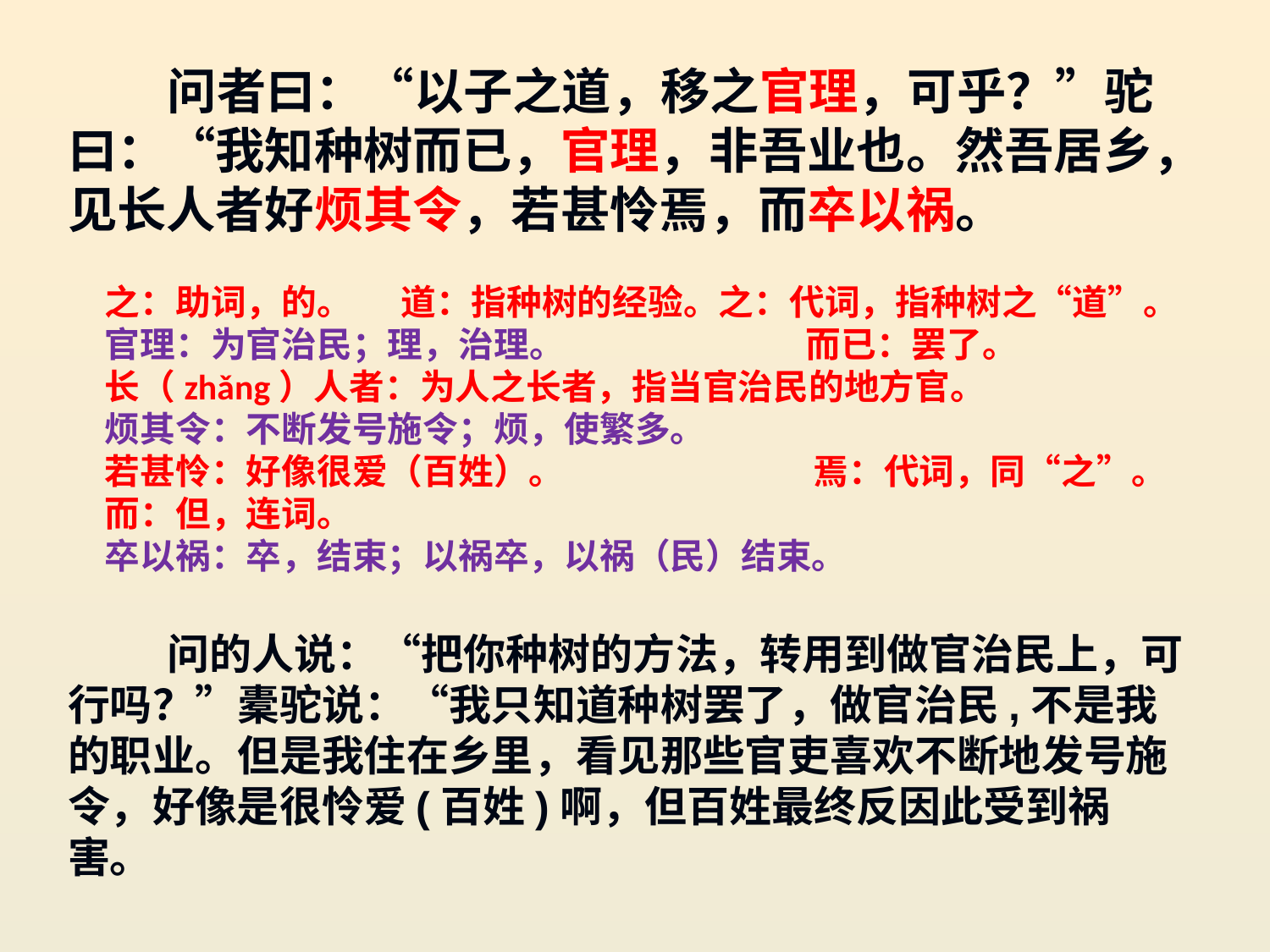

问者曰：“以子之道，移之官理，可乎？”驼曰：“我知种树而已，官理，非吾业也。然吾居乡，见长人者好烦其令，若甚怜焉，而卒以祸。

之：助词，的。      道：指种树的经验。之：代词，指种树之“道”。
官理：为官治民；理，治理。                              而已：罢了。
长（zhǎng）人者：为人之长者，指当官治民的地方官。
烦其令：不断发号施令；烦，使繁多。
若甚怜：好像很爱（百姓）。                               焉：代词，同“之”。
而：但，连词。
卒以祸：卒，结束；以祸卒，以祸（民）结束。

问的人说：“把你种树的方法，转用到做官治民上，可行吗？”橐驼说：“我只知道种树罢了，做官治民,不是我的职业。但是我住在乡里，看见那些官吏喜欢不断地发号施令，好像是很怜爱(百姓)啊，但百姓最终反因此受到祸害。